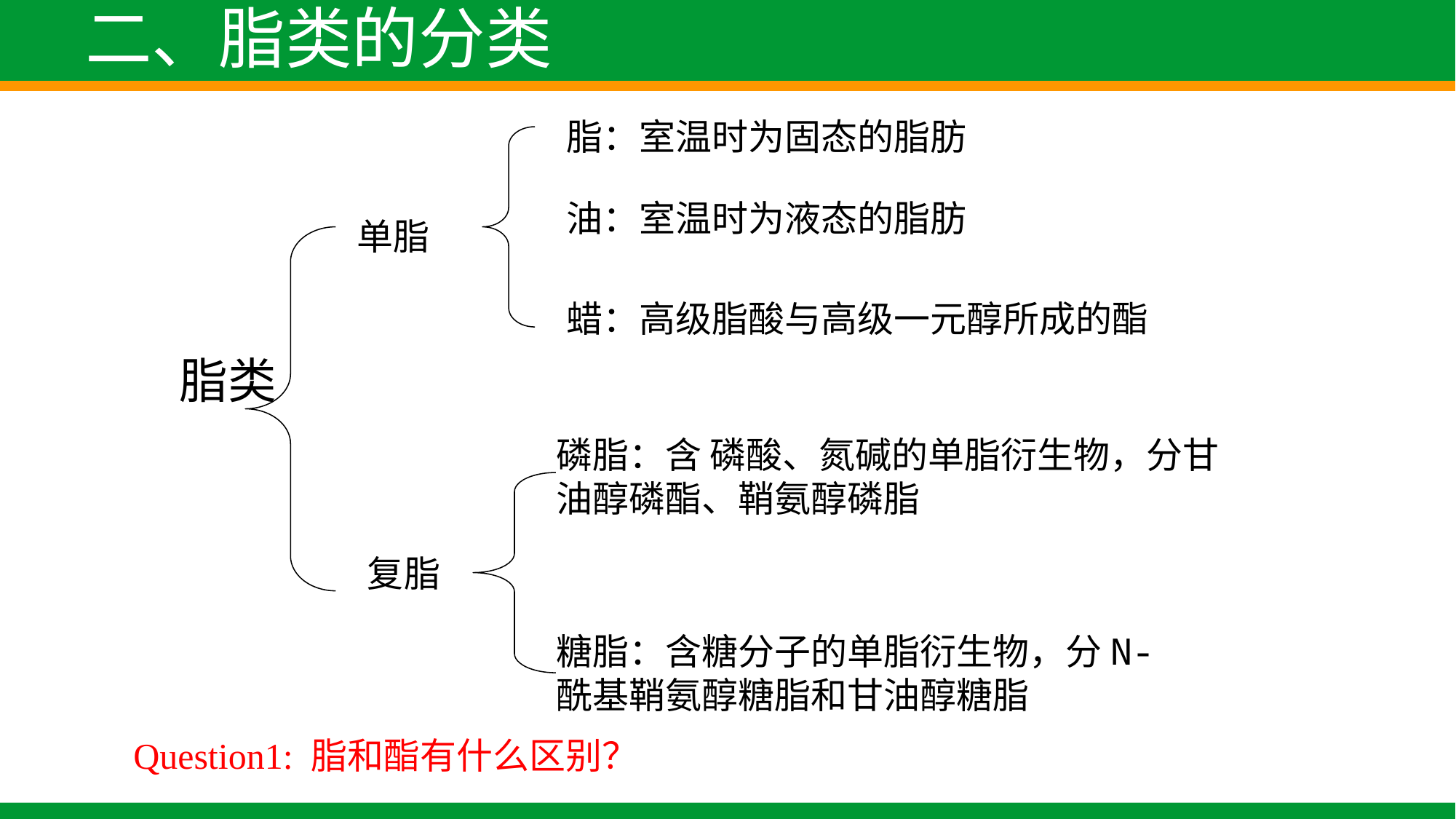

二、脂类的分类
脂：室温时为固态的脂肪

油：室温时为液态的脂肪
单脂

蜡：高级脂酸与高级一元醇所成的酯
脂类
磷脂：含 磷酸、氮碱的单脂衍生物，分甘油醇磷酯、鞘氨醇磷脂

复脂
糖脂：含糖分子的单脂衍生物，分N-    酰基鞘氨醇糖脂和甘油醇糖脂
Question1: 脂和酯有什么区别？